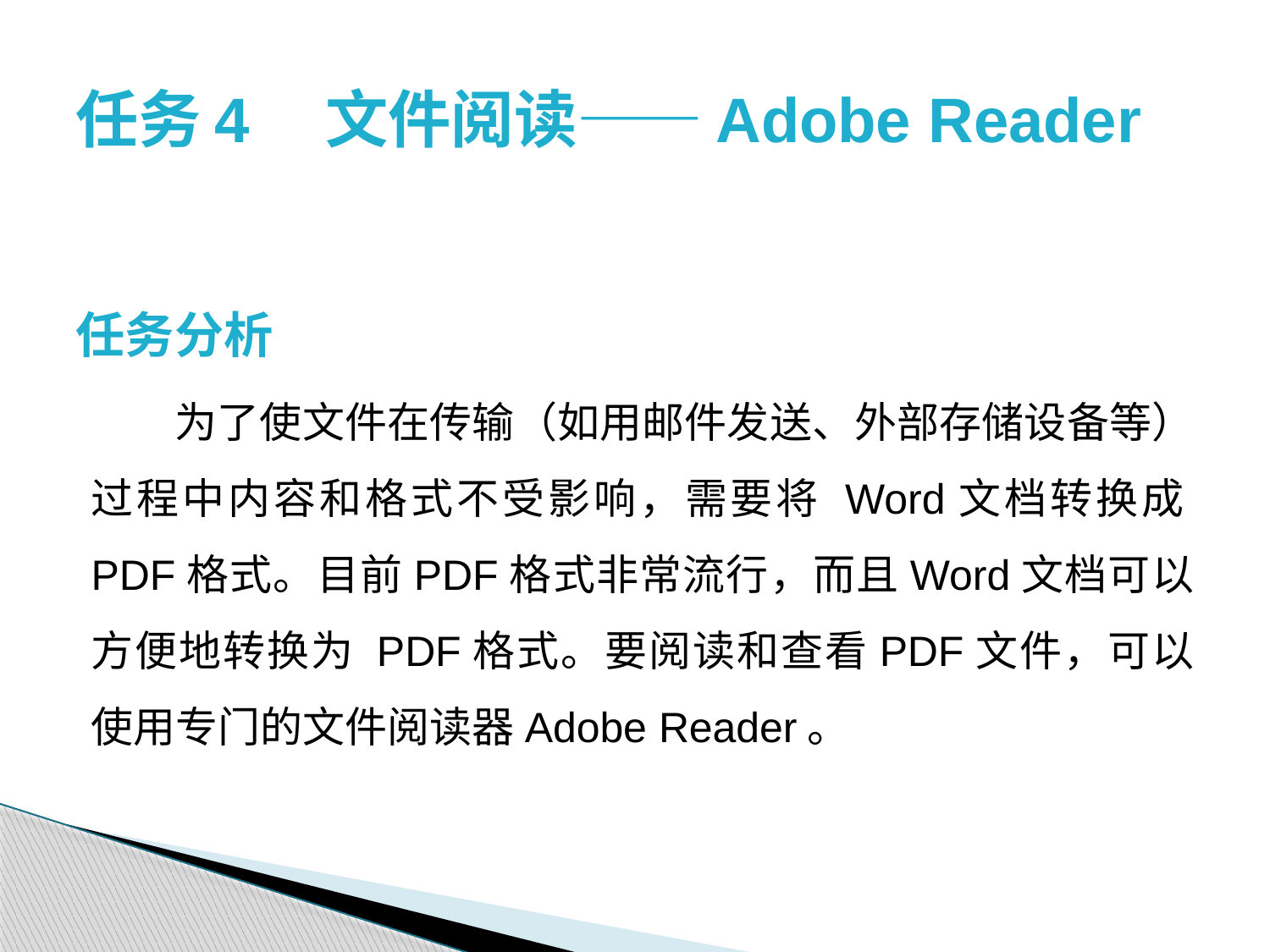

# 任务4　文件阅读——Adobe Reader
任务分析
为了使文件在传输（如用邮件发送、外部存储设备等）过程中内容和格式不受影响，需要将 Word文档转换成PDF格式。目前PDF格式非常流行，而且Word文档可以方便地转换为 PDF格式。要阅读和查看PDF文件，可以使用专门的文件阅读器Adobe Reader。